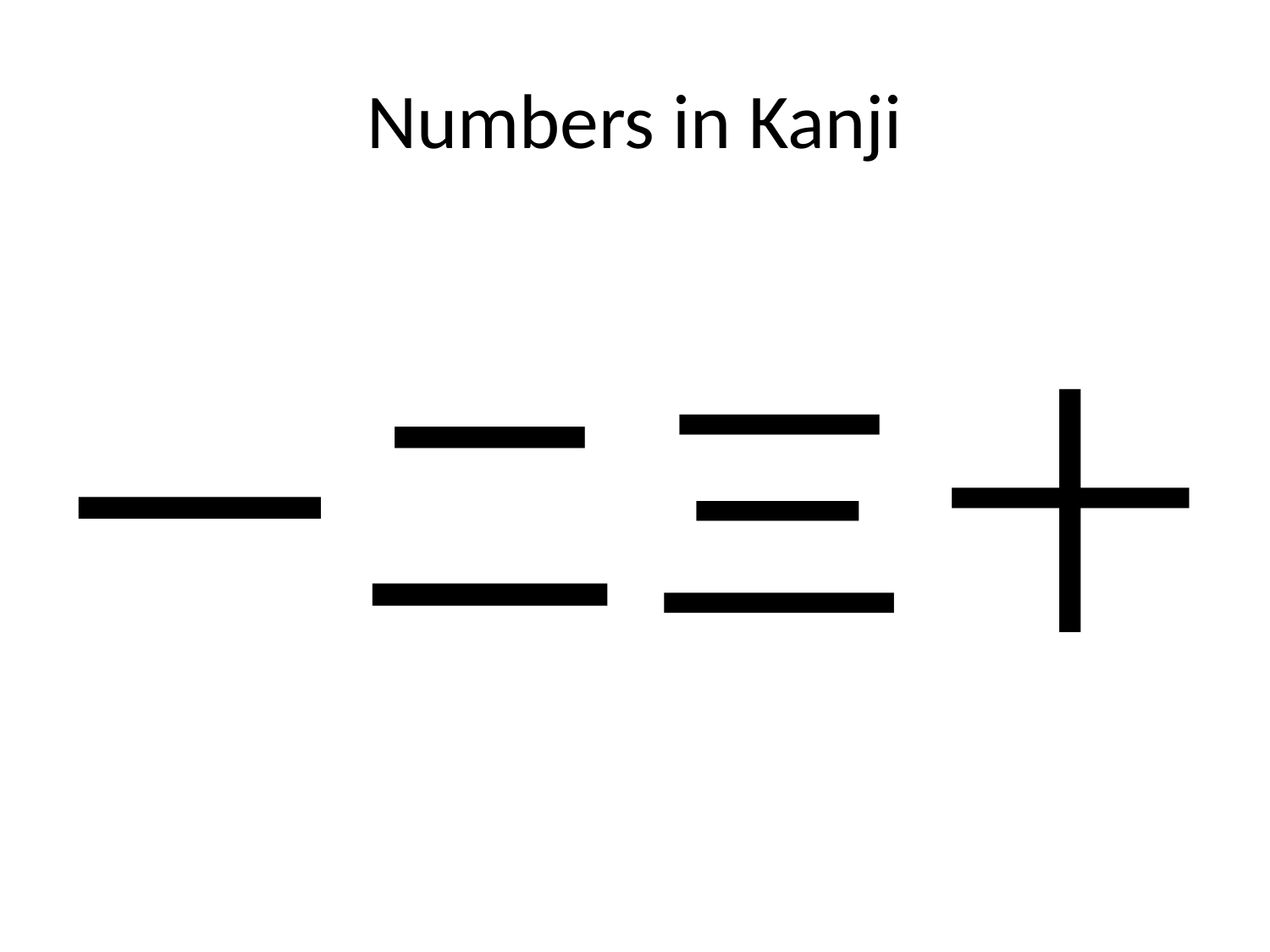

# Numbers in Kanji
一
二
三
十